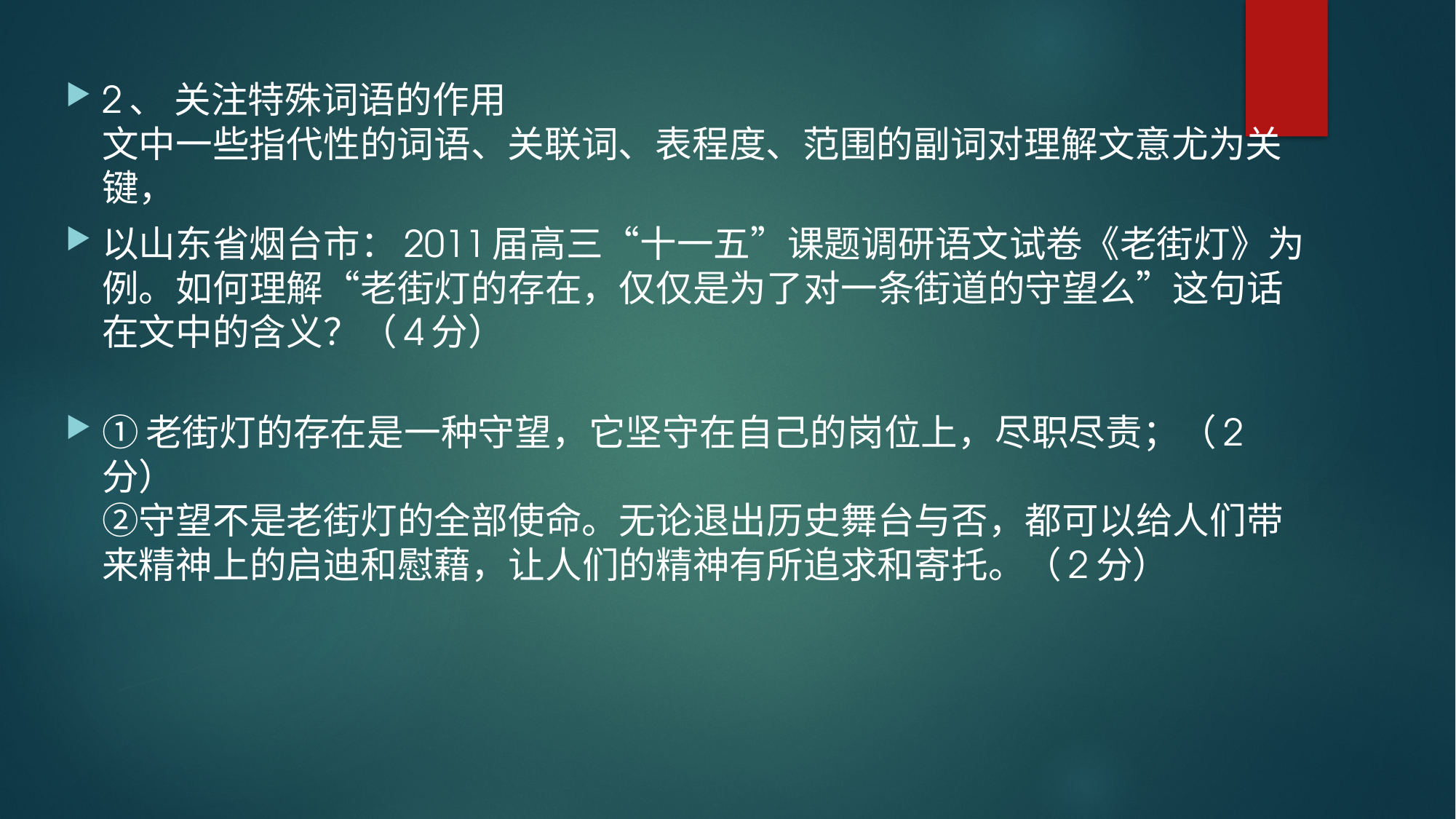

2、 关注特殊词语的作用
文中一些指代性的词语、关联词、表程度、范围的副词对理解文意尤为关键，
以山东省烟台市：2011届高三“十一五”课题调研语文试卷《老街灯》为例。如何理解“老街灯的存在，仅仅是为了对一条街道的守望么”这句话在文中的含义？（4分）
①老街灯的存在是一种守望，它坚守在自己的岗位上，尽职尽责；（2分）
②守望不是老街灯的全部使命。无论退出历史舞台与否，都可以给人们带来精神上的启迪和慰藉，让人们的精神有所追求和寄托。（2分）